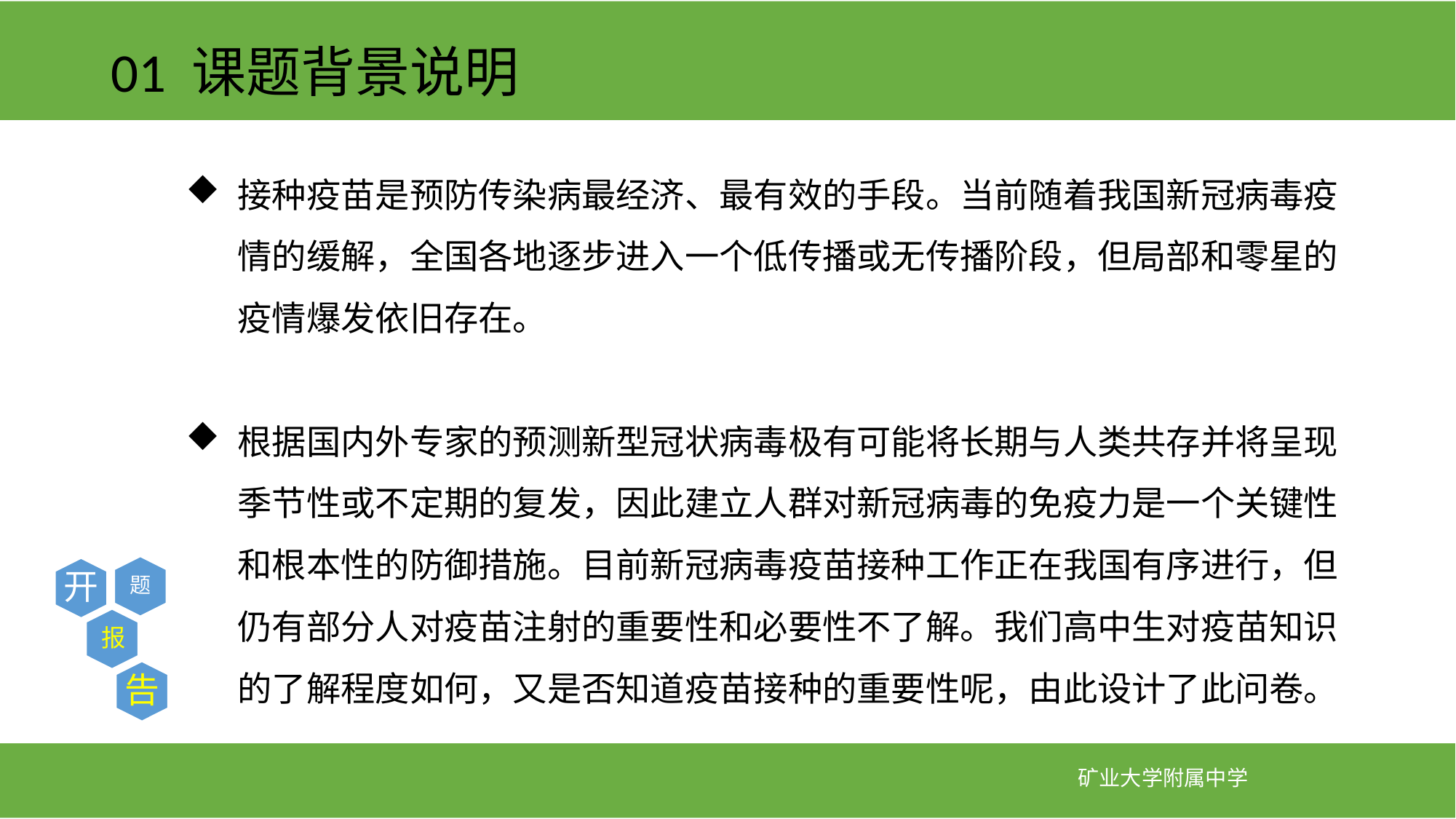

# 01 课题背景说明
接种疫苗是预防传染病最经济、最有效的手段。当前随着我国新冠病毒疫情的缓解，全国各地逐步进入一个低传播或无传播阶段，但局部和零星的疫情爆发依旧存在。

根据国内外专家的预测新型冠状病毒极有可能将长期与人类共存并将呈现季节性或不定期的复发，因此建立人群对新冠病毒的免疫力是一个关键性和根本性的防御措施。目前新冠病毒疫苗接种工作正在我国有序进行，但仍有部分人对疫苗注射的重要性和必要性不了解。我们高中生对疫苗知识的了解程度如何，又是否知道疫苗接种的重要性呢，由此设计了此问卷。